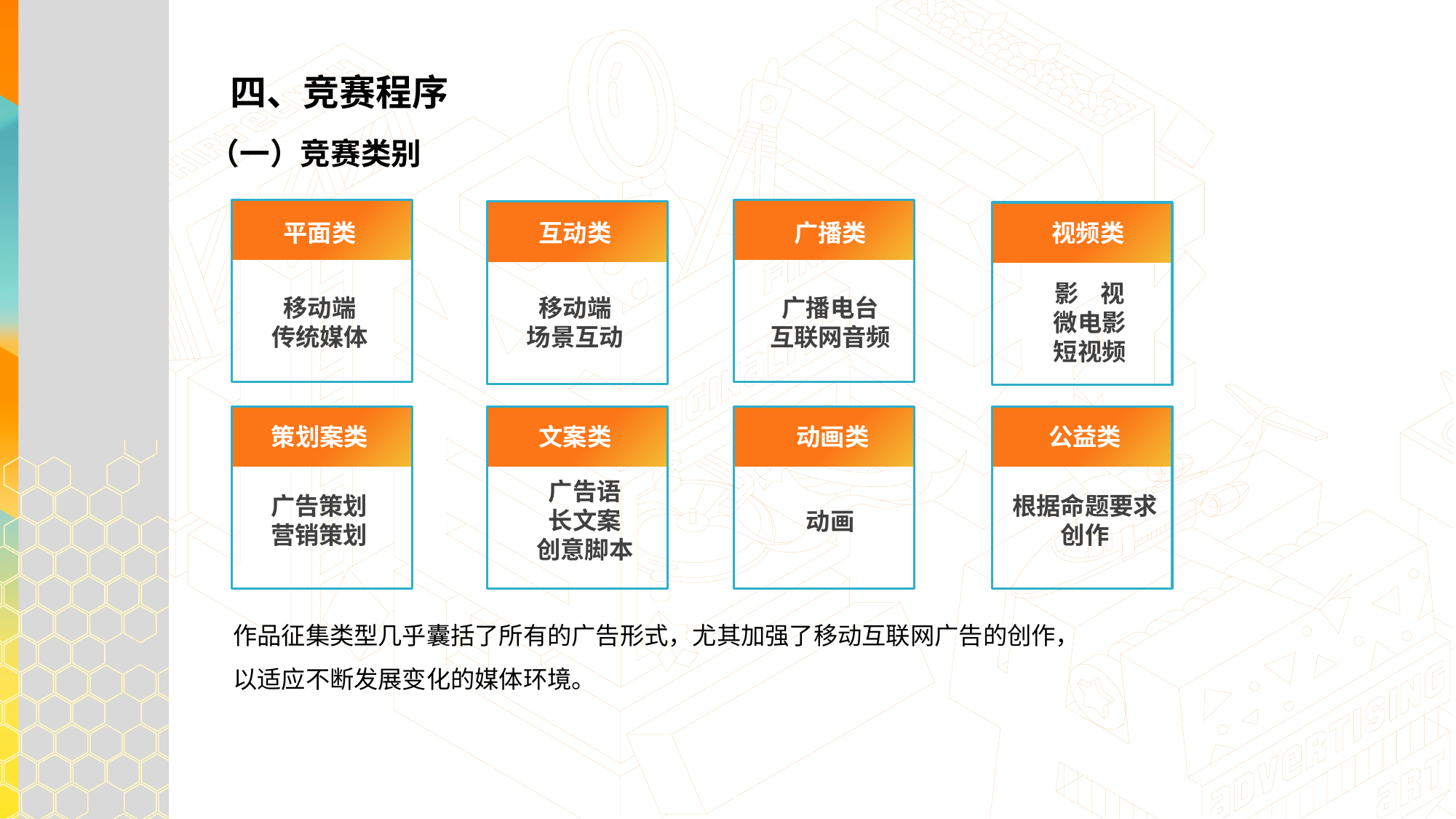

四、竞赛程序
（一）竞赛类别

平面类
互动类
广播类
视频类
影    视
微电影
短视频
移动端
传统媒体
移动端
场景互动
广播电台
互联网音频

策划案类
文案类
动画类
公益类
广告语
长文案
创意脚本
广告策划
营销策划
根据命题要求
创作
动画
作品征集类型几乎囊括了所有的广告形式，尤其加强了移动互联网广告的创作，
以适应不断发展变化的媒体环境。